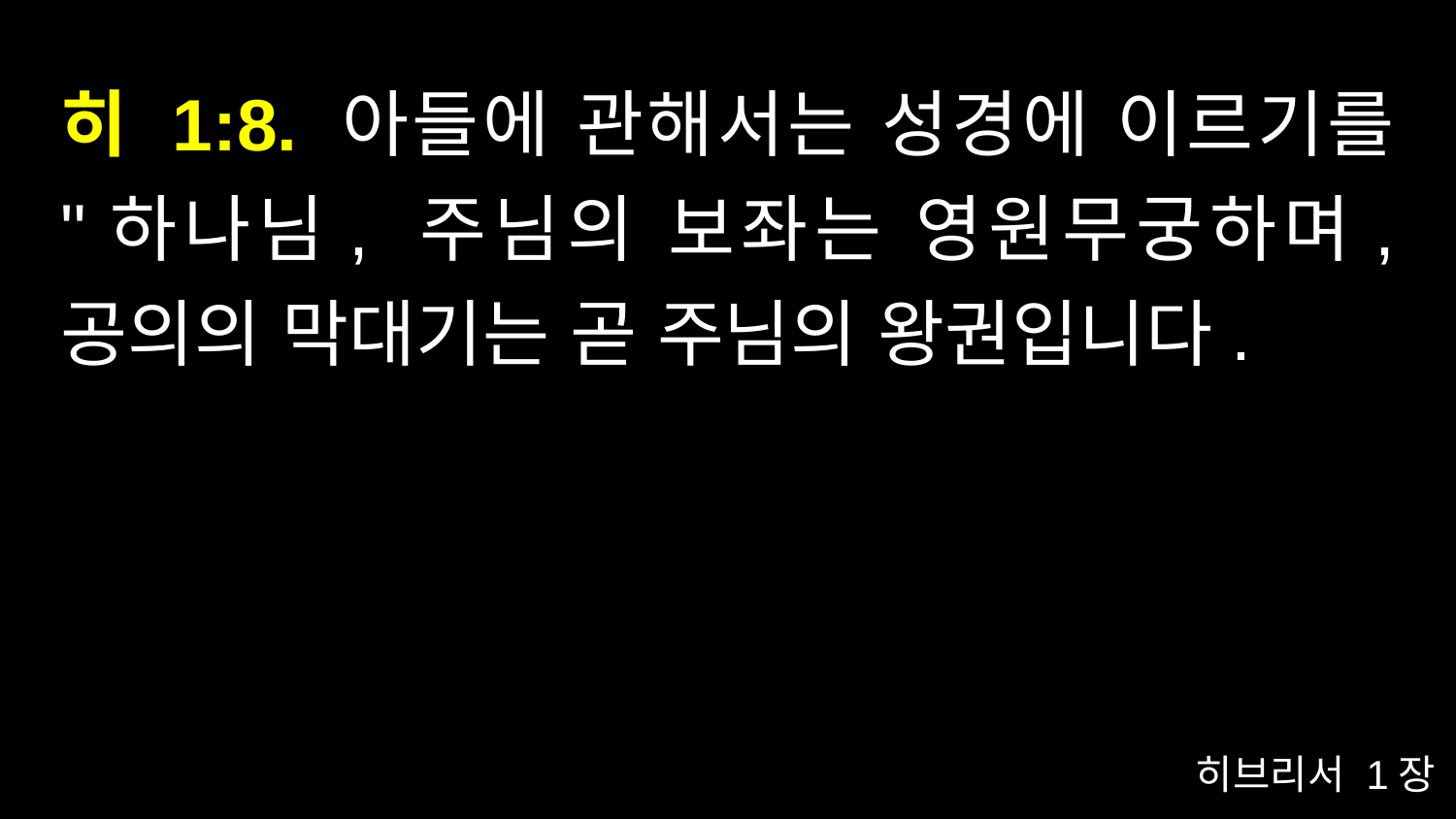

# 히 1:8. 아들에 관해서는 성경에 이르기를 "하나님, 주님의 보좌는 영원무궁하며, 공의의 막대기는 곧 주님의 왕권입니다.
히브리서 1장